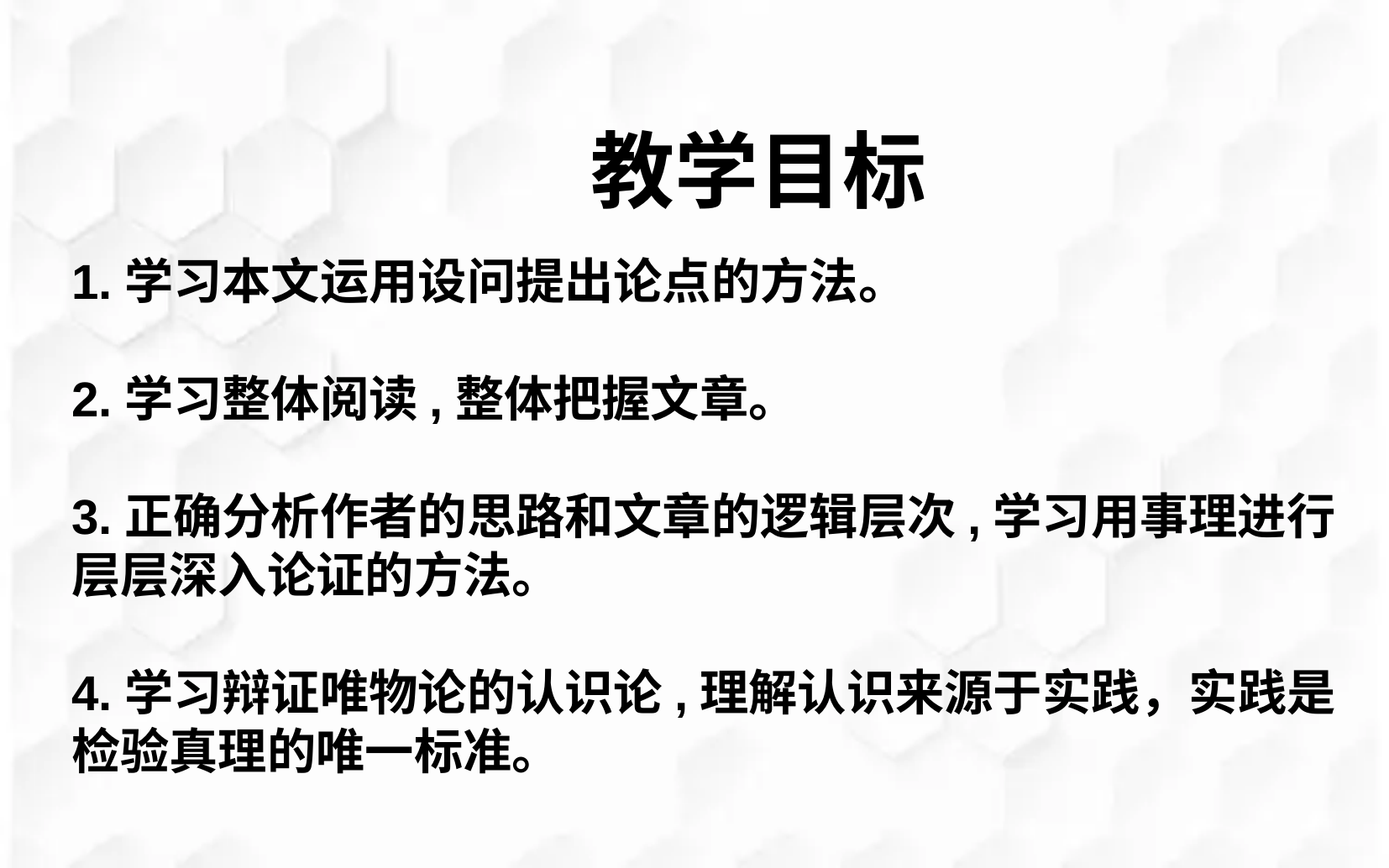

教学目标

1.学习本文运用设问提出论点的方法。

2.学习整体阅读,整体把握文章。

3.正确分析作者的思路和文章的逻辑层次,学习用事理进行层层深入论证的方法。

4.学习辩证唯物论的认识论,理解认识来源于实践，实践是检验真理的唯一标准。